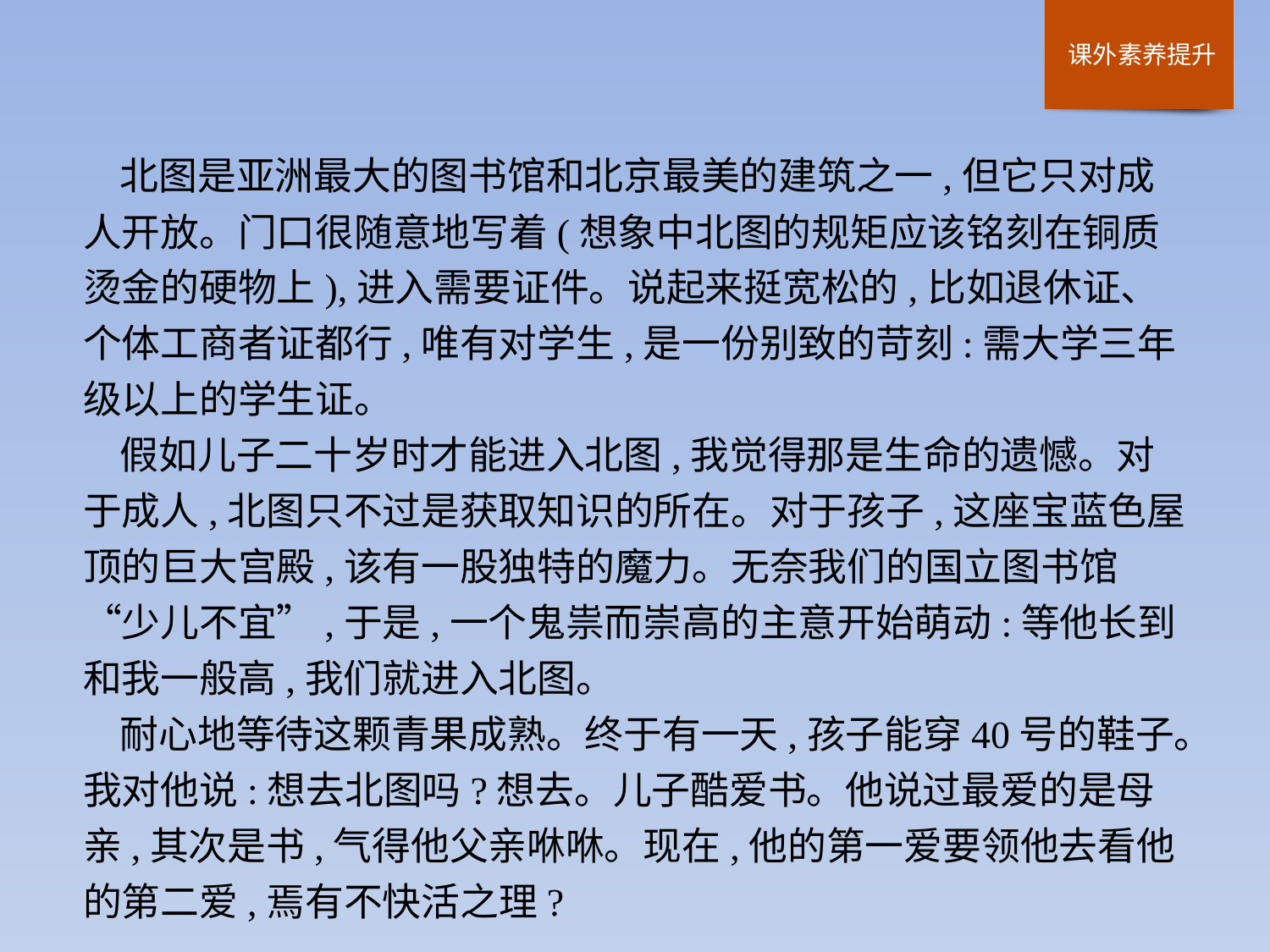

北图是亚洲最大的图书馆和北京最美的建筑之一,但它只对成人开放。门口很随意地写着(想象中北图的规矩应该铭刻在铜质烫金的硬物上),进入需要证件。说起来挺宽松的,比如退休证、个体工商者证都行,唯有对学生,是一份别致的苛刻:需大学三年级以上的学生证。
假如儿子二十岁时才能进入北图,我觉得那是生命的遗憾。对于成人,北图只不过是获取知识的所在。对于孩子,这座宝蓝色屋顶的巨大宫殿,该有一股独特的魔力。无奈我们的国立图书馆“少儿不宜”,于是,一个鬼祟而崇高的主意开始萌动:等他长到和我一般高,我们就进入北图。
耐心地等待这颗青果成熟。终于有一天,孩子能穿40号的鞋子。我对他说:想去北图吗?想去。儿子酷爱书。他说过最爱的是母亲,其次是书,气得他父亲咻咻。现在,他的第一爱要领他去看他的第二爱,焉有不快活之理?